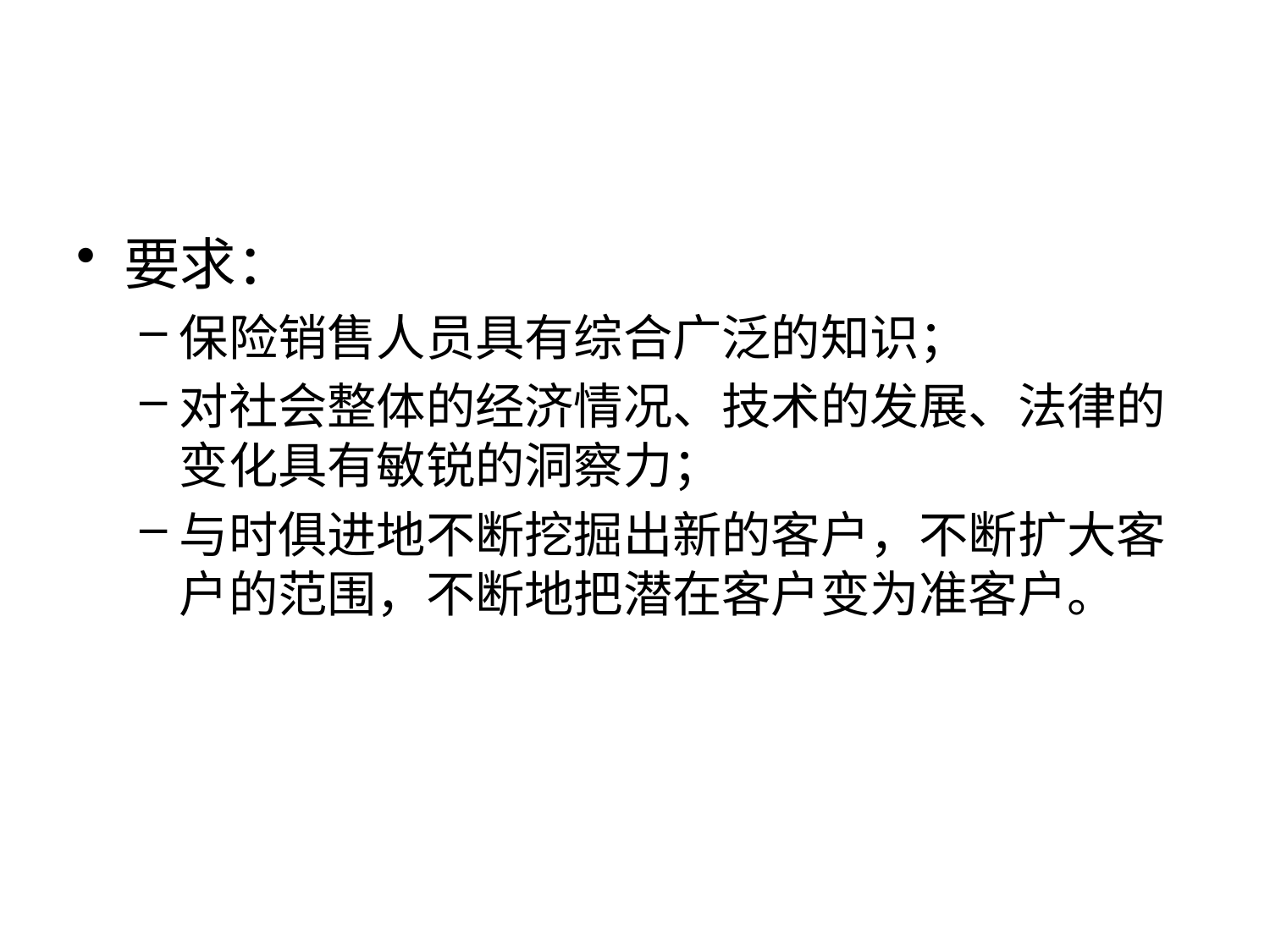

#
要求：
保险销售人员具有综合广泛的知识；
对社会整体的经济情况、技术的发展、法律的变化具有敏锐的洞察力；
与时俱进地不断挖掘出新的客户，不断扩大客户的范围，不断地把潜在客户变为准客户。